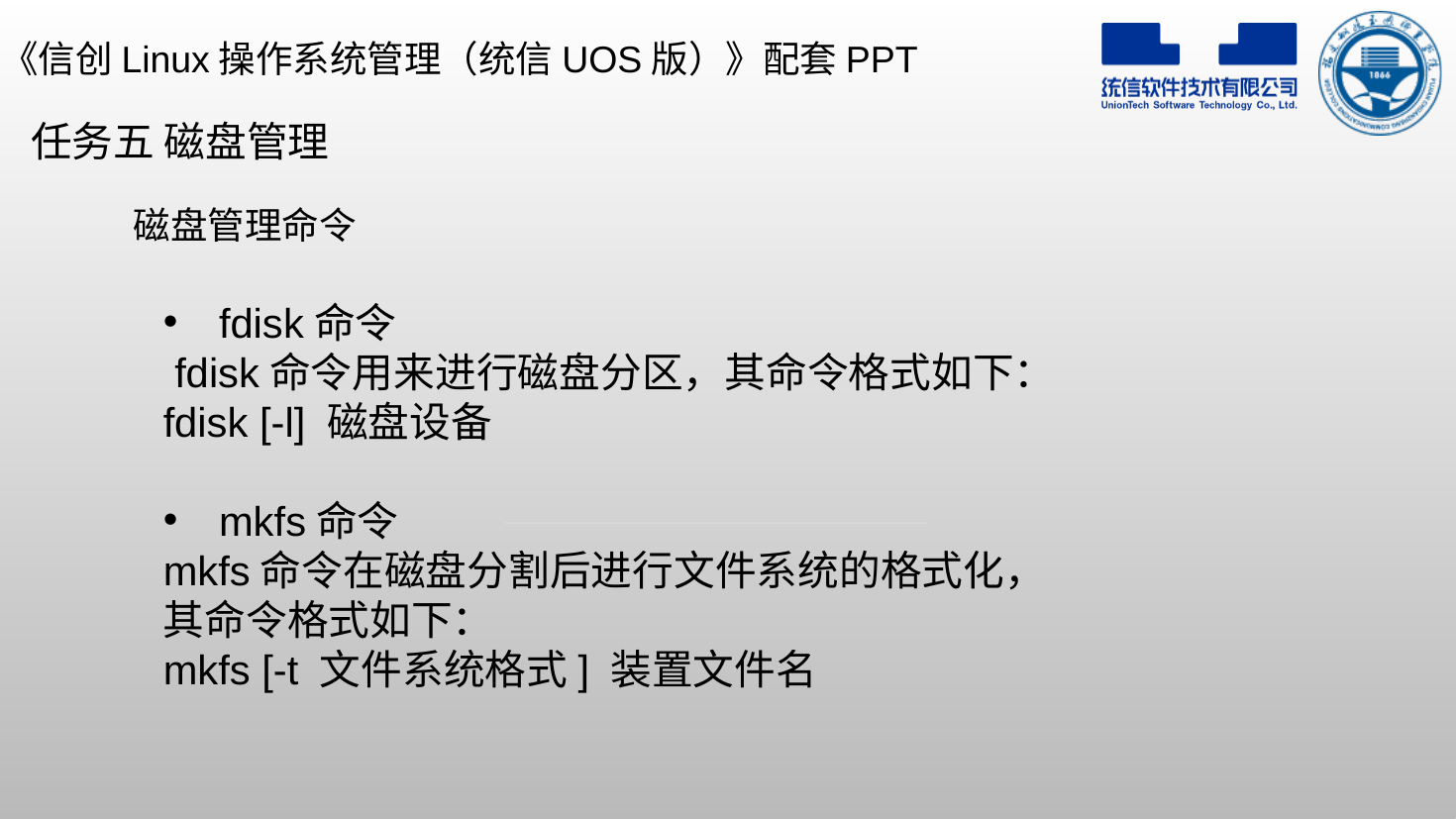

任务五 磁盘管理
磁盘管理命令
fdisk命令
 fdisk命令用来进行磁盘分区，其命令格式如下：
fdisk [-l] 磁盘设备

mkfs命令
mkfs命令在磁盘分割后进行文件系统的格式化，其命令格式如下：
mkfs [-t 文件系统格式] 装置文件名